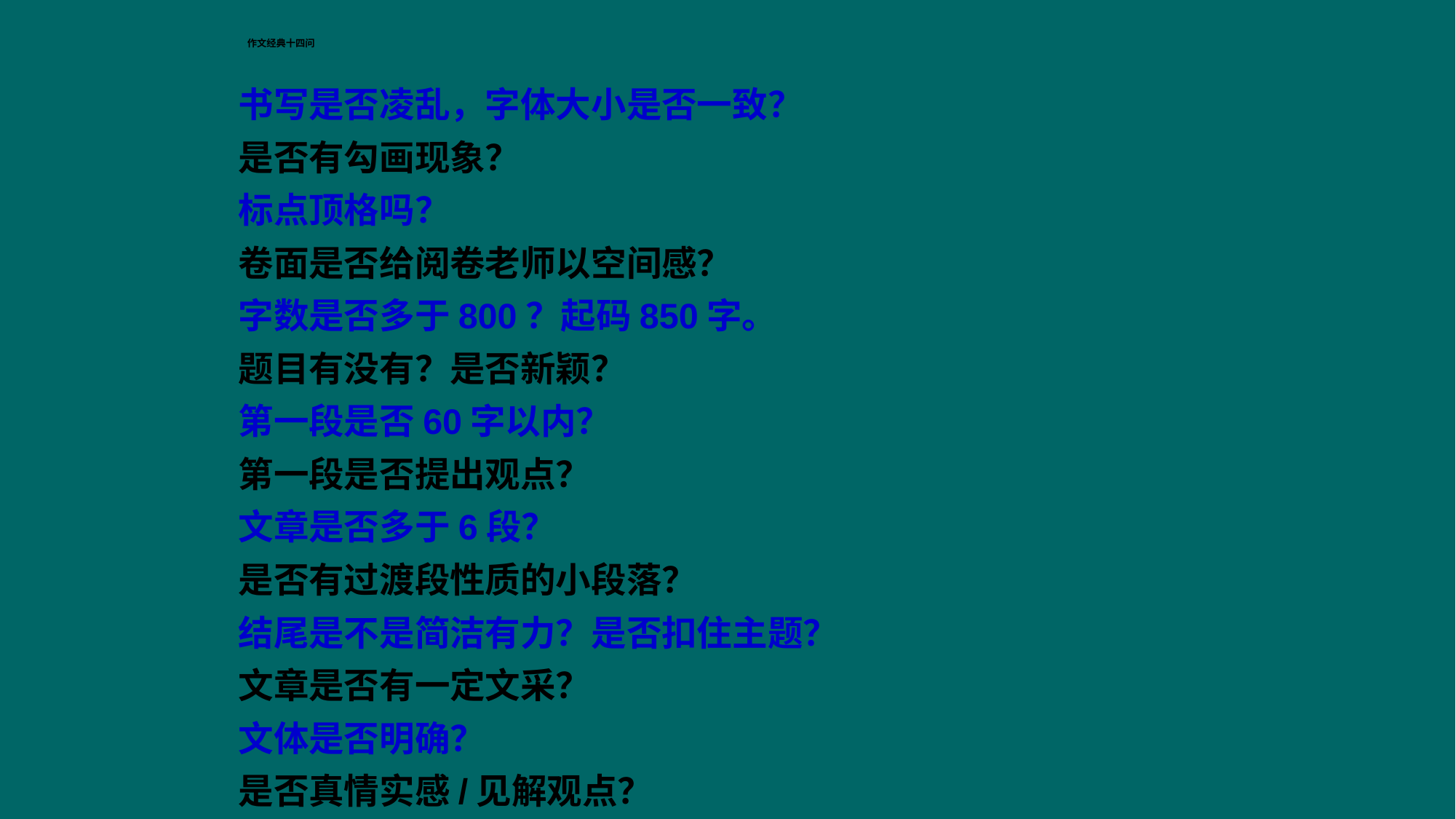

# 作文经典十四问
书写是否凌乱，字体大小是否一致？
是否有勾画现象？
标点顶格吗？
卷面是否给阅卷老师以空间感？
字数是否多于800？起码850字。
题目有没有？是否新颖？
第一段是否60字以内？
第一段是否提出观点？
文章是否多于6段？
是否有过渡段性质的小段落？
结尾是不是简洁有力？是否扣住主题？
文章是否有一定文采？
文体是否明确？
是否真情实感/见解观点？